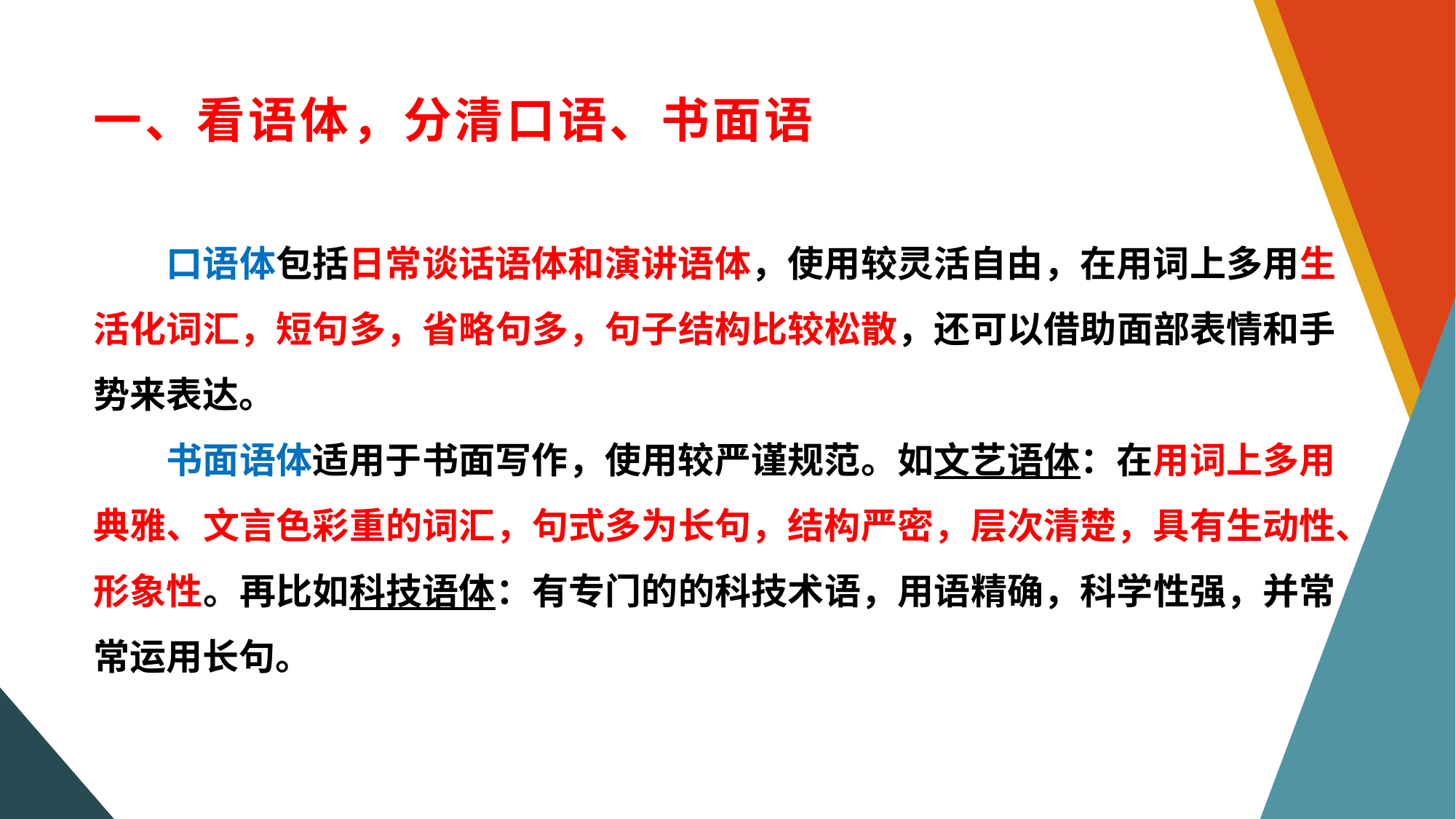

一、看语体，分清口语、书面语
口语体包括日常谈话语体和演讲语体，使用较灵活自由，在用词上多用生活化词汇，短句多，省略句多，句子结构比较松散，还可以借助面部表情和手势来表达。
书面语体适用于书面写作，使用较严谨规范。如文艺语体：在用词上多用典雅、文言色彩重的词汇，句式多为长句，结构严密，层次清楚，具有生动性、形象性。再比如科技语体：有专门的的科技术语，用语精确，科学性强，并常常运用长句。